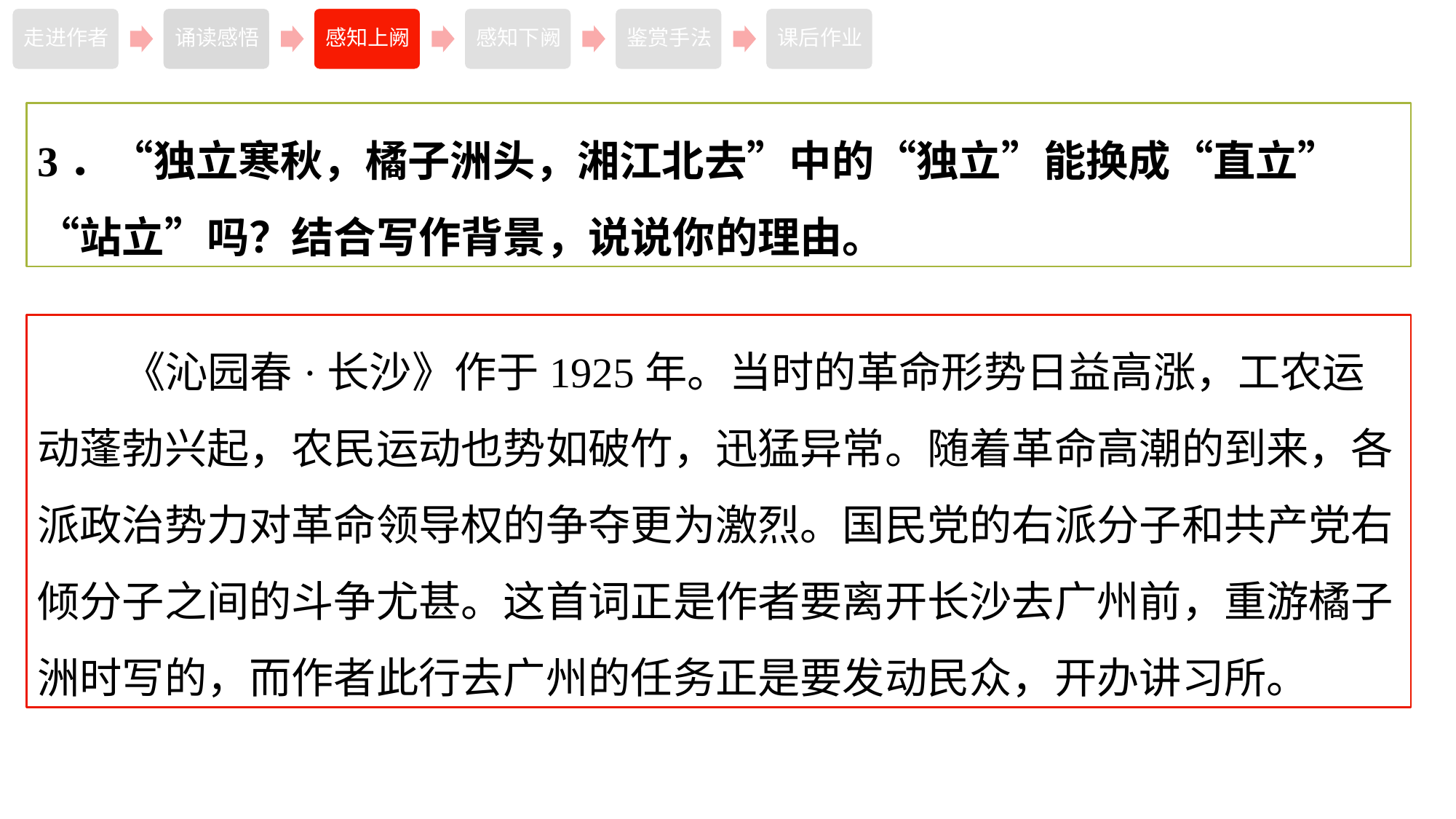

走进作者

诵读感悟

感知上阙

感知下阙

鉴赏手法

课后作业
3．“独立寒秋，橘子洲头，湘江北去”中的“独立”能换成“直立”“站立”吗？结合写作背景，说说你的理由。
        《沁园春·长沙》作于1925年。当时的革命形势日益高涨，工农运动蓬勃兴起，农民运动也势如破竹，迅猛异常。随着革命高潮的到来，各派政治势力对革命领导权的争夺更为激烈。国民党的右派分子和共产党右倾分子之间的斗争尤甚。这首词正是作者要离开长沙去广州前，重游橘子洲时写的，而作者此行去广州的任务正是要发动民众，开办讲习所。